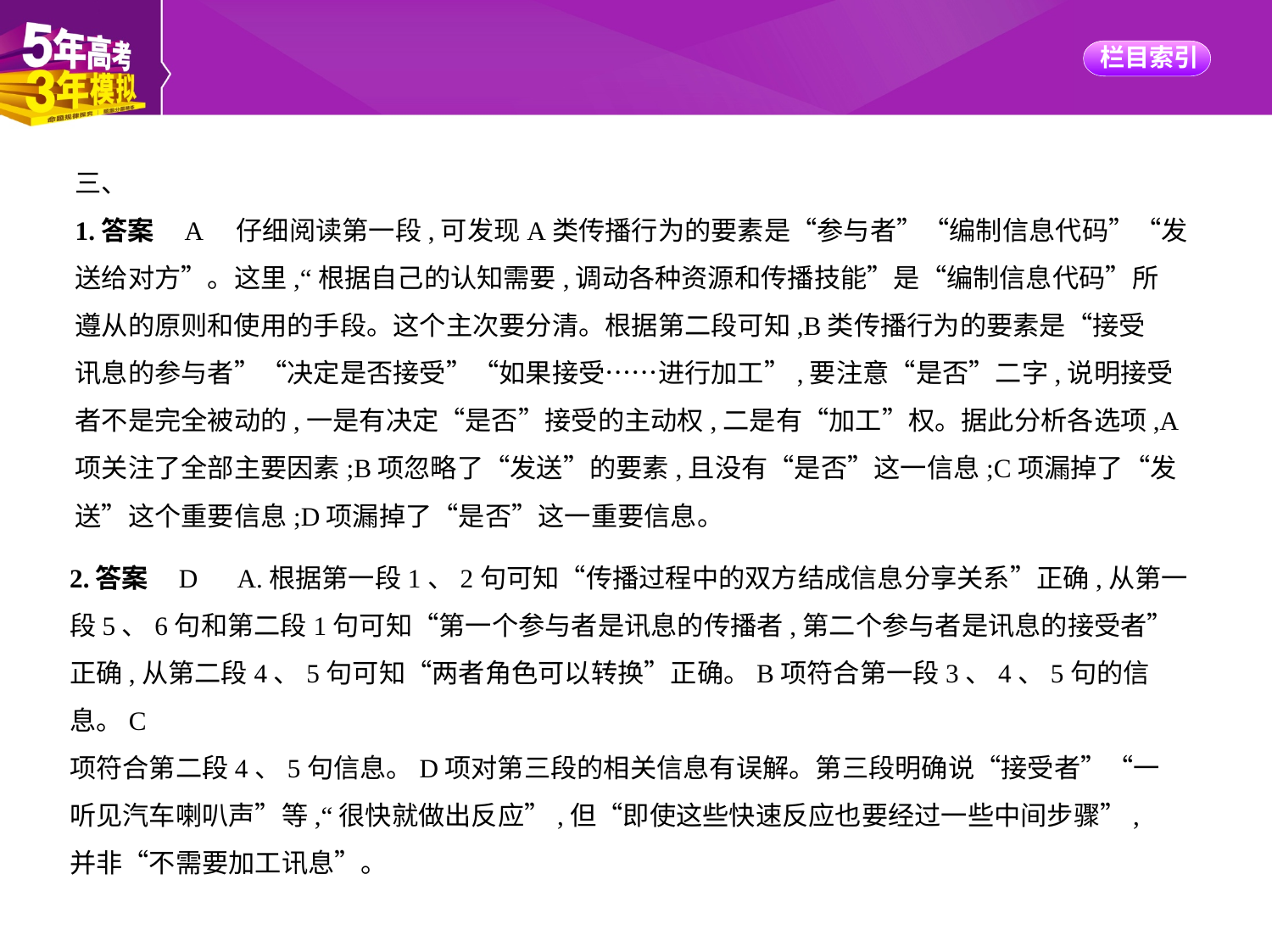

三、
1.答案    A　仔细阅读第一段,可发现A类传播行为的要素是“参与者”“编制信息代码”“发
送给对方”。这里,“根据自己的认知需要,调动各种资源和传播技能”是“编制信息代码”所
遵从的原则和使用的手段。这个主次要分清。根据第二段可知,B类传播行为的要素是“接受
讯息的参与者”“决定是否接受”“如果接受……进行加工”,要注意“是否”二字,说明接受
者不是完全被动的,一是有决定“是否”接受的主动权,二是有“加工”权。据此分析各选项,A
项关注了全部主要因素;B项忽略了“发送”的要素,且没有“是否”这一信息;C项漏掉了“发
送”这个重要信息;D项漏掉了“是否”这一重要信息。
2.答案    D　A.根据第一段1、2句可知“传播过程中的双方结成信息分享关系”正确,从第一
段5、6句和第二段1句可知“第一个参与者是讯息的传播者,第二个参与者是讯息的接受者”
正确,从第二段4、5句可知“两者角色可以转换”正确。B项符合第一段3、4、5句的信息。C
项符合第二段4、5句信息。D项对第三段的相关信息有误解。第三段明确说“接受者”“一
听见汽车喇叭声”等,“很快就做出反应”,但“即使这些快速反应也要经过一些中间步骤”,
并非“不需要加工讯息”。